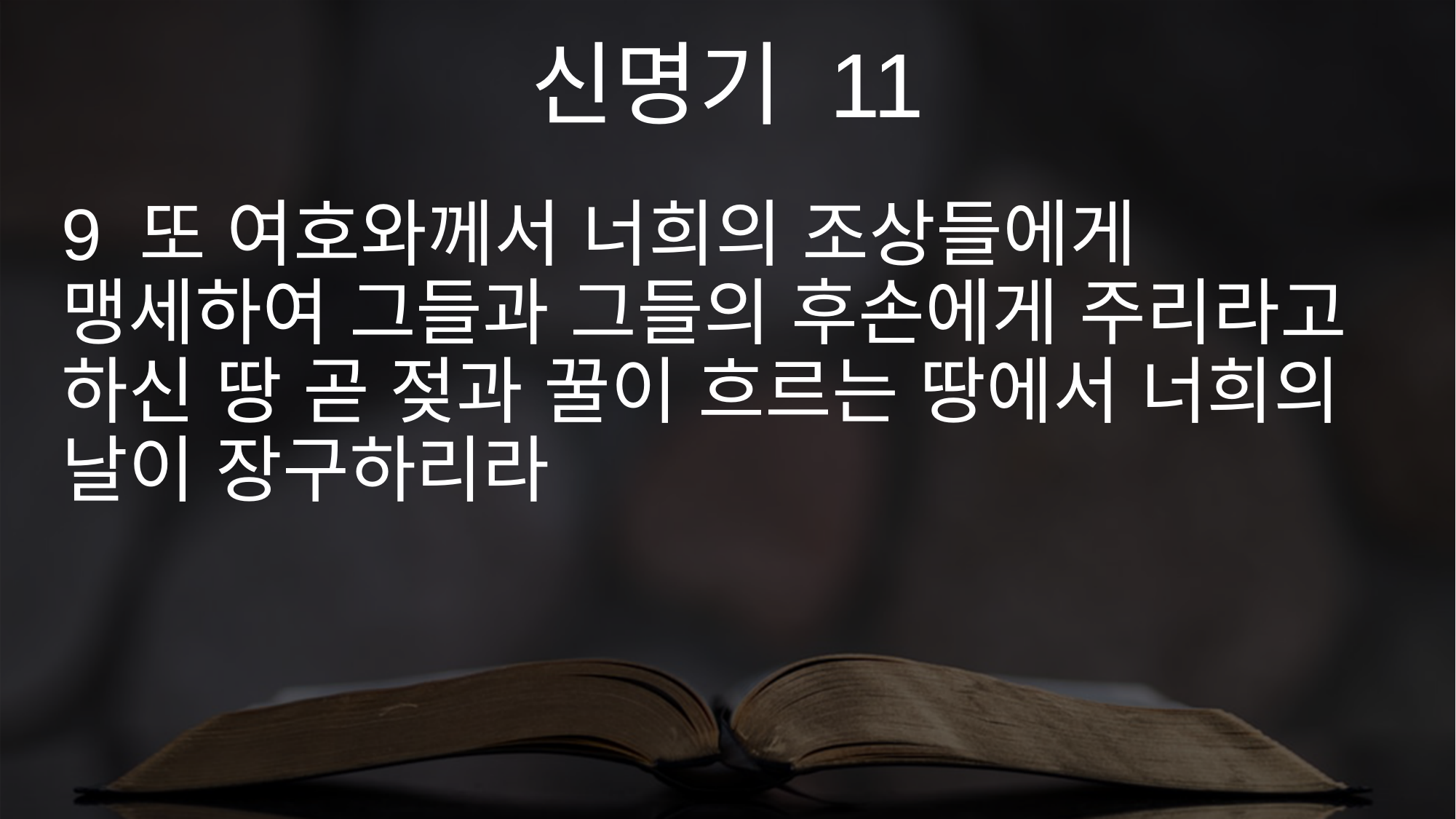

신명기 11
9 또 여호와께서 너희의 조상들에게 맹세하여 그들과 그들의 후손에게 주리라고 하신 땅 곧 젖과 꿀이 흐르는 땅에서 너희의 날이 장구하리라